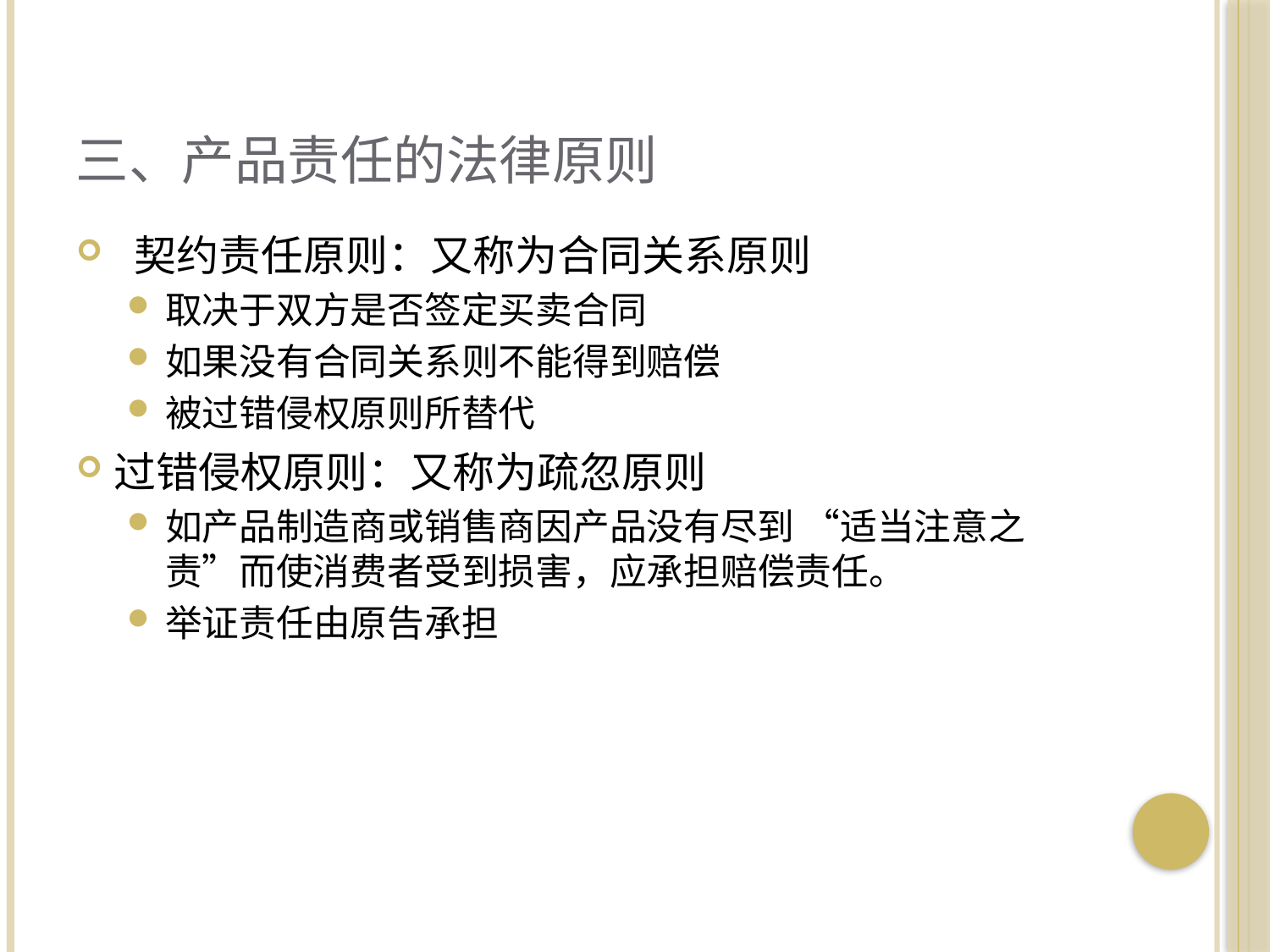

# 三、产品责任的法律原则
 契约责任原则：又称为合同关系原则
取决于双方是否签定买卖合同
如果没有合同关系则不能得到赔偿
被过错侵权原则所替代
过错侵权原则：又称为疏忽原则
如产品制造商或销售商因产品没有尽到 “适当注意之责”而使消费者受到损害，应承担赔偿责任。
举证责任由原告承担